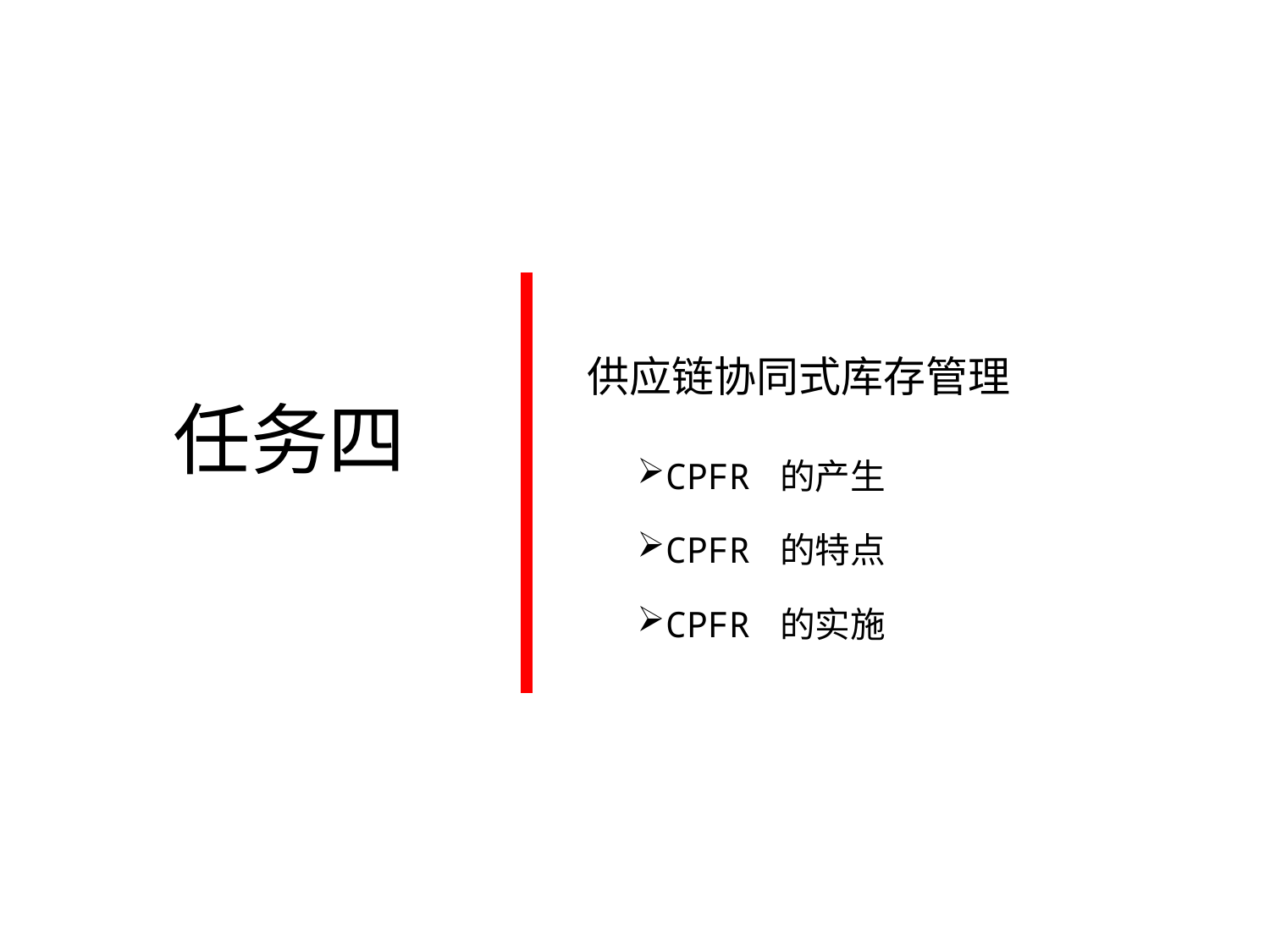

供应链协同式库存管理
CPFR 的产生
CPFR 的特点
CPFR 的实施
任务四